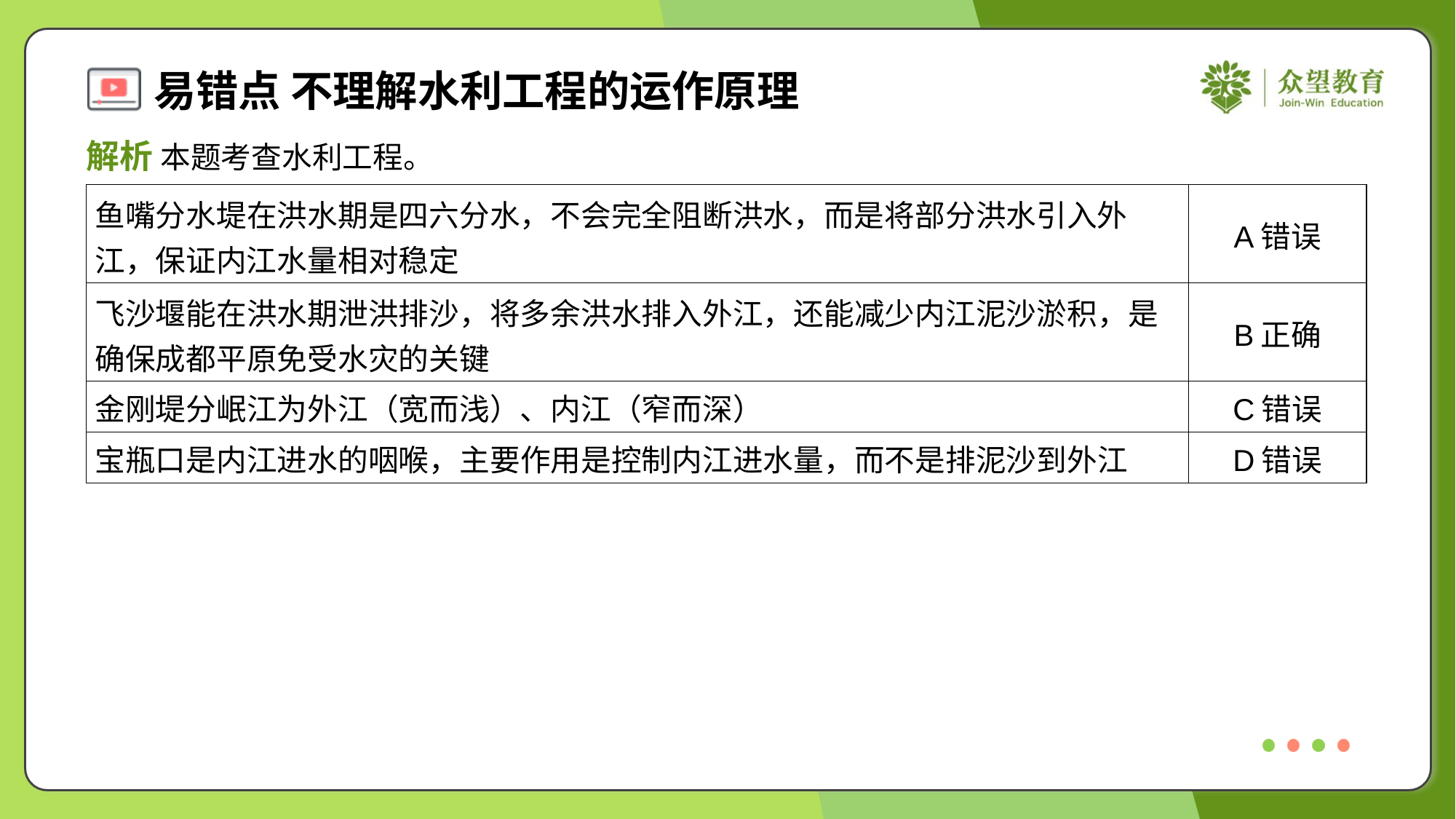

解析 本题考查水利工程。
| 鱼嘴分水堤在洪水期是四六分水，不会完全阻断洪水，而是将部分洪水引入外 江，保证内江水量相对稳定 | A错误 |
| --- | --- |
| 飞沙堰能在洪水期泄洪排沙，将多余洪水排入外江，还能减少内江泥沙淤积，是 确保成都平原免受水灾的关键 | B正确 |
| 金刚堤分岷江为外江（宽而浅）、内江（窄而深） | C错误 |
| 宝瓶口是内江进水的咽喉，主要作用是控制内江进水量，而不是排泥沙到外江 | D错误 |